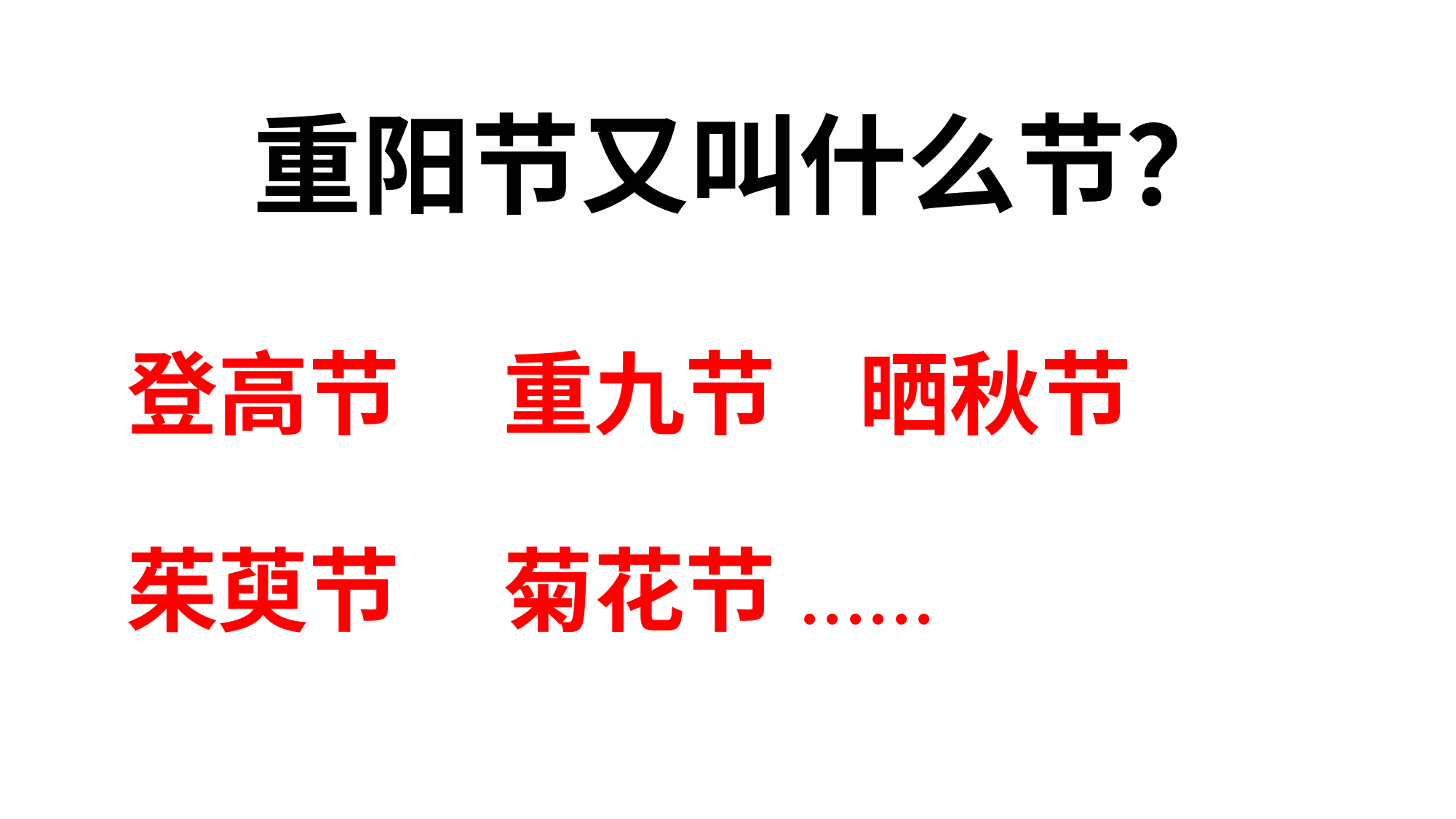

重阳节又叫什么节？
# 登高节     重九节    晒秋节 茱萸节     菊花节......